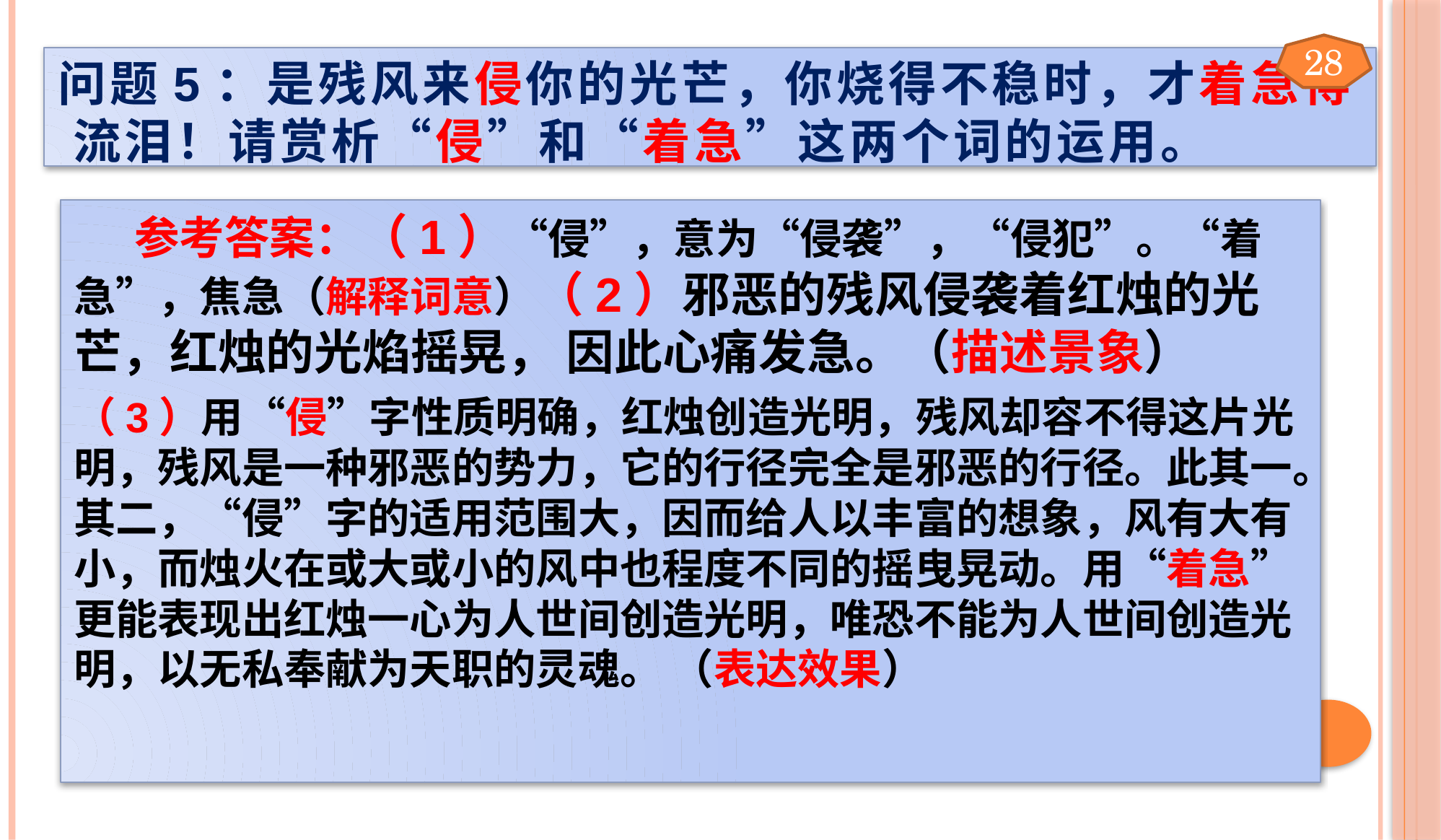

28
问题5：是残风来侵你的光芒，你烧得不稳时，才着急得  流泪！请赏析“侵”和“着急”这两个词的运用。
    参考答案：（1）“侵”，意为“侵袭”，“侵犯”。“着急”，焦急（解释词意）（2）邪恶的残风侵袭着红烛的光芒，红烛的光焰摇晃， 因此心痛发急。（描述景象）
（3）用“侵”字性质明确，红烛创造光明，残风却容不得这片光明，残风是一种邪恶的势力，它的行径完全是邪恶的行径。此其一。其二，“侵”字的适用范围大，因而给人以丰富的想象，风有大有小，而烛火在或大或小的风中也程度不同的摇曳晃动。用“着急”更能表现出红烛一心为人世间创造光明，唯恐不能为人世间创造光明，以无私奉献为天职的灵魂。 （表达效果）